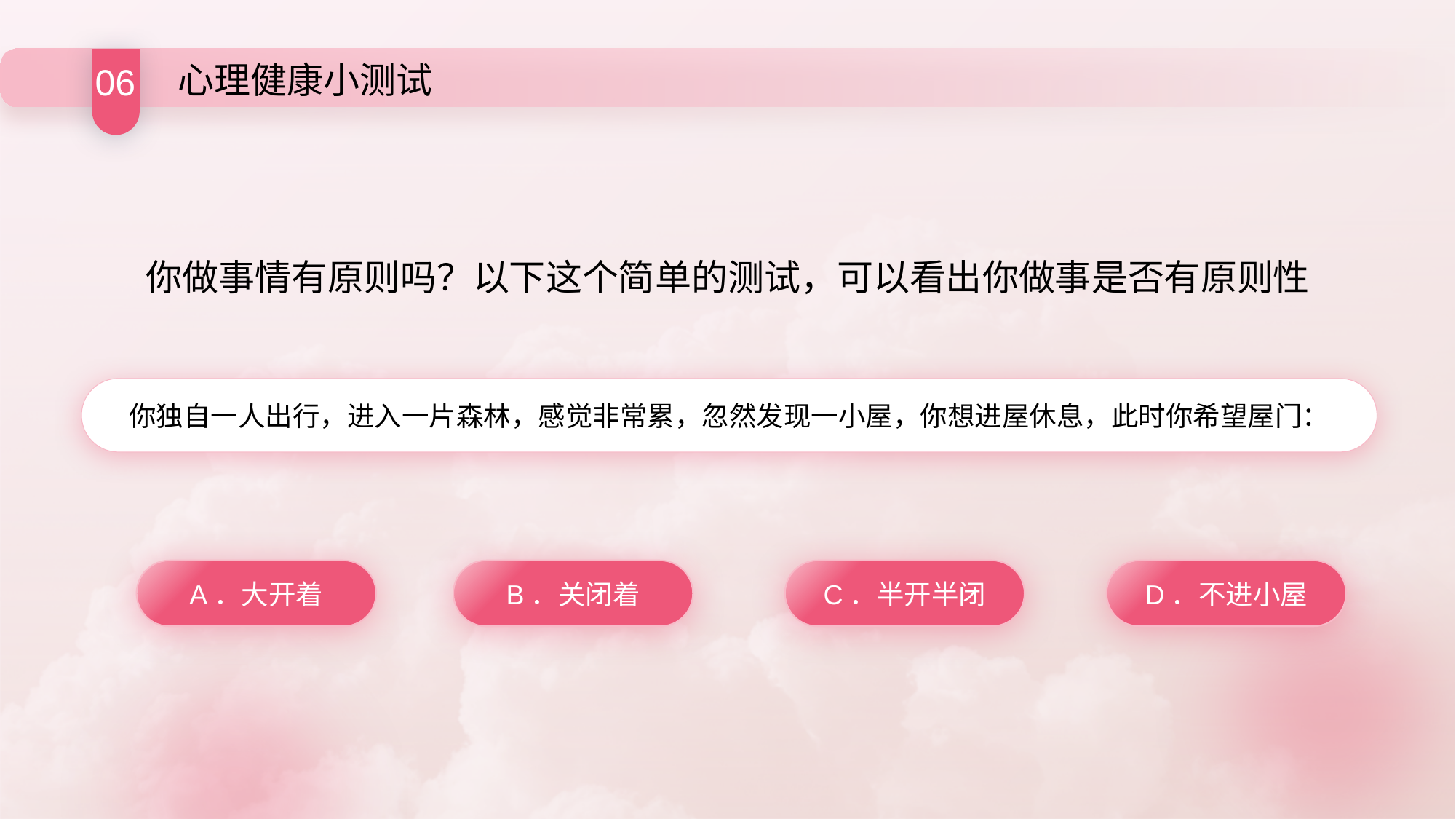

06
心理健康小测试
你做事情有原则吗？以下这个简单的测试，可以看出你做事是否有原则性
你独自一人出行，进入一片森林，感觉非常累，忽然发现一小屋，你想进屋休息，此时你希望屋门：

A．大开着
B．关闭着
C．半开半闭
D．不进小屋